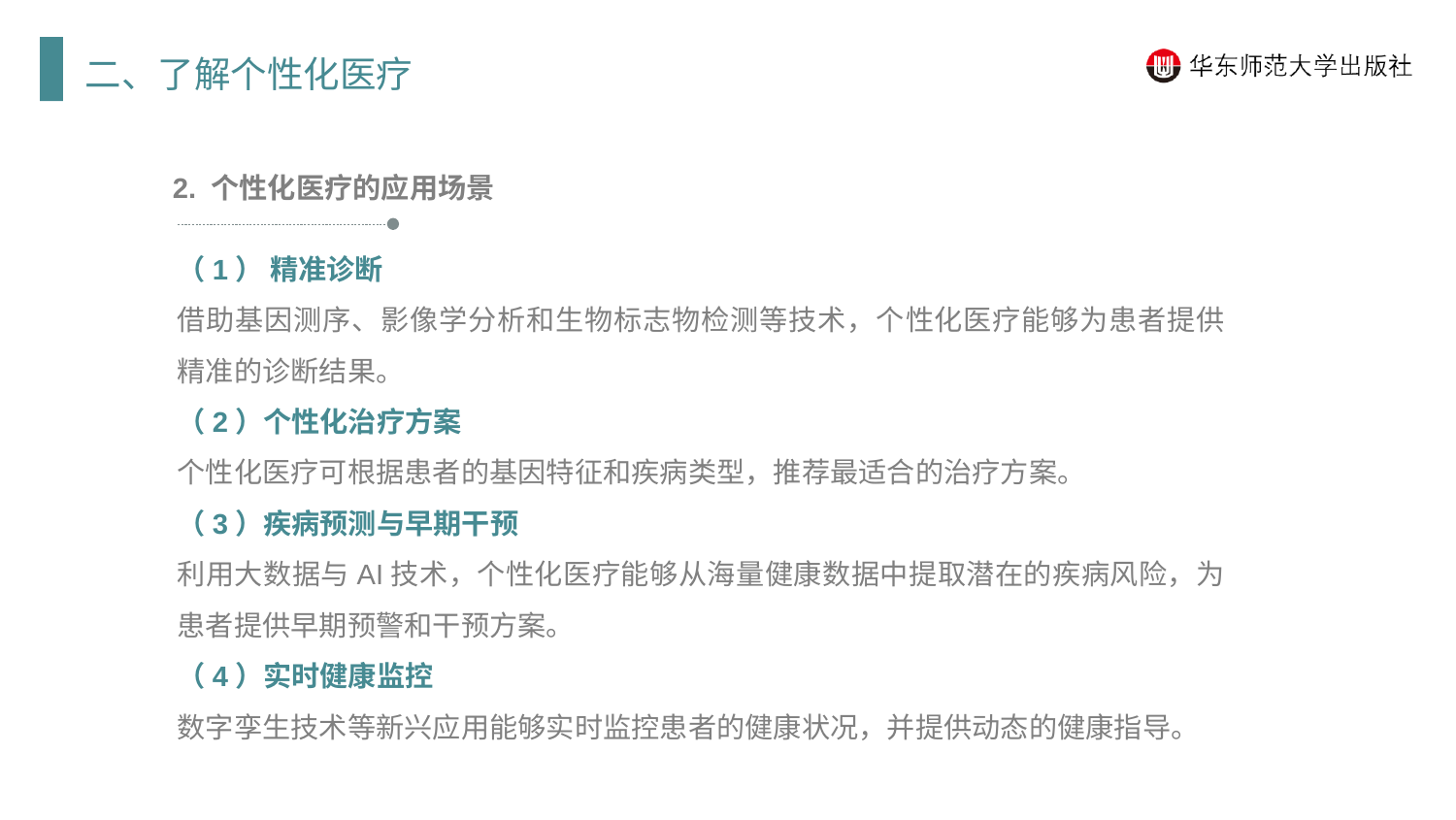

二、了解个性化医疗
2. 个性化医疗的应用场景
（1） 精准诊断
借助基因测序、影像学分析和生物标志物检测等技术，个性化医疗能够为患者提供精准的诊断结果。
（2）个性化治疗方案
个性化医疗可根据患者的基因特征和疾病类型，推荐最适合的治疗方案。
（3）疾病预测与早期干预
利用大数据与AI技术，个性化医疗能够从海量健康数据中提取潜在的疾病风险，为患者提供早期预警和干预方案。
（4）实时健康监控
数字孪生技术等新兴应用能够实时监控患者的健康状况，并提供动态的健康指导。